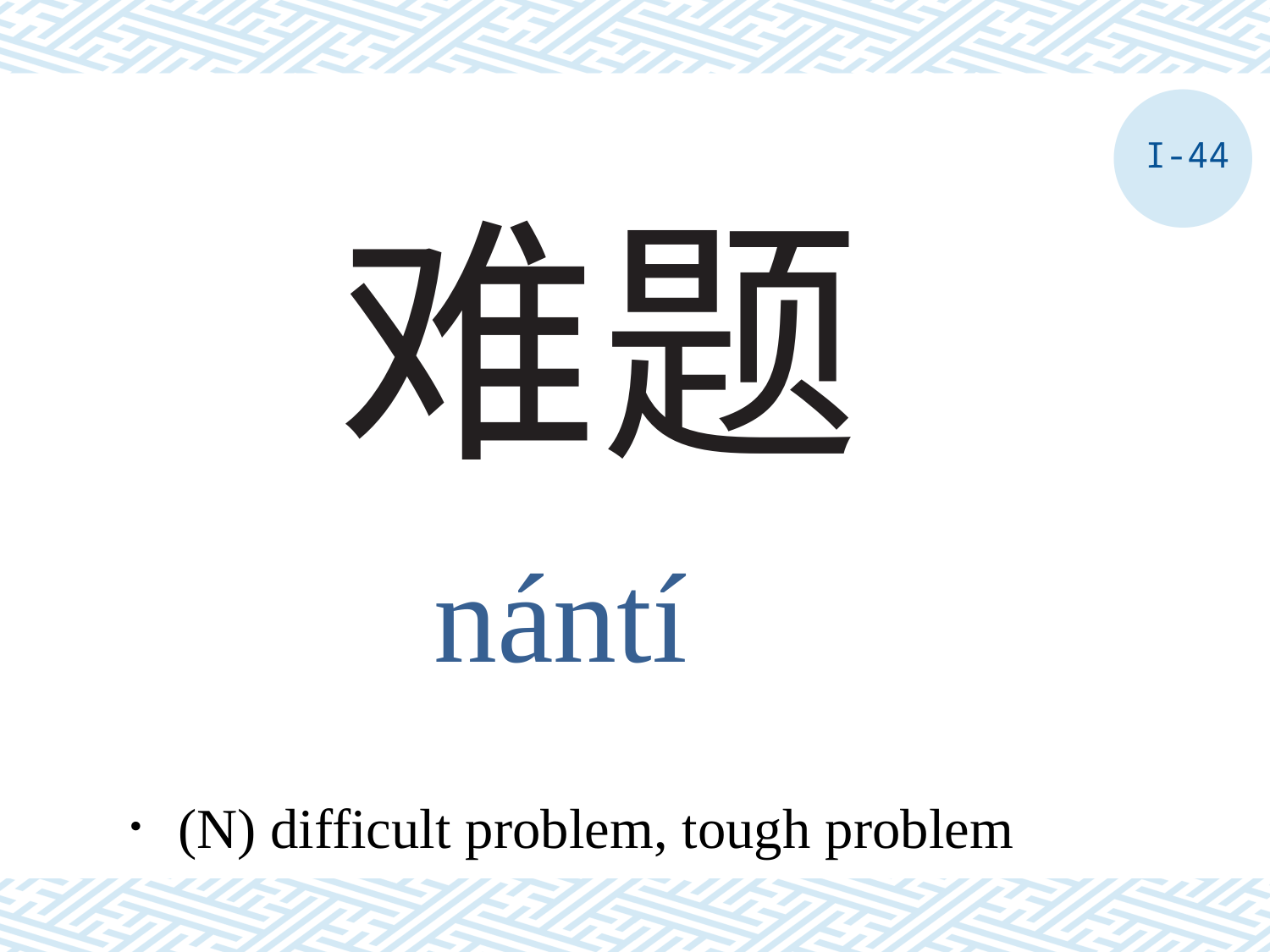

I-44

# 难题
nántí
．(N) difficult problem, tough problem